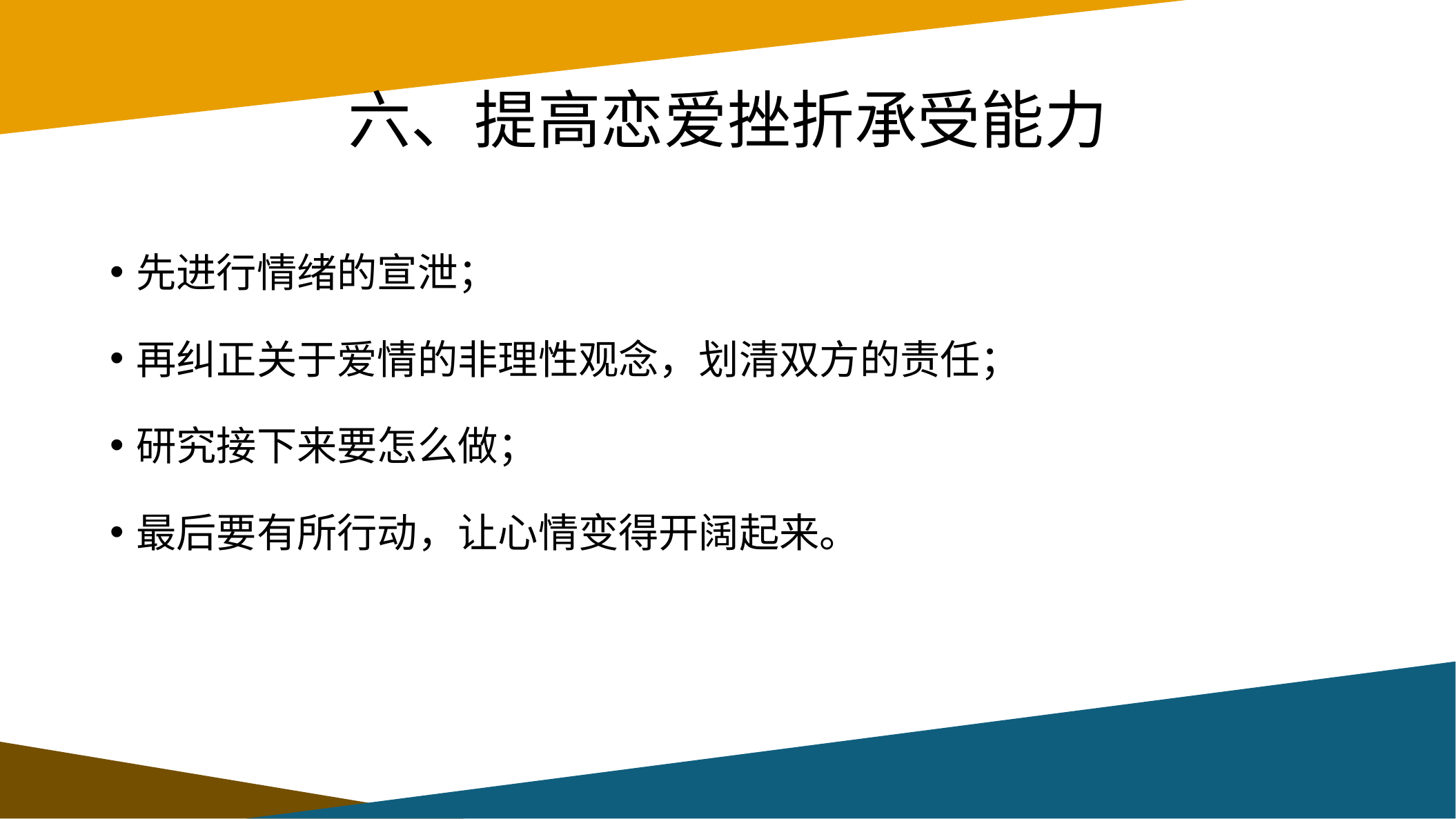

# 六、提高恋爱挫折承受能力
先进行情绪的宣泄；
再纠正关于爱情的非理性观念，划清双方的责任；
研究接下来要怎么做；
最后要有所行动，让心情变得开阔起来。